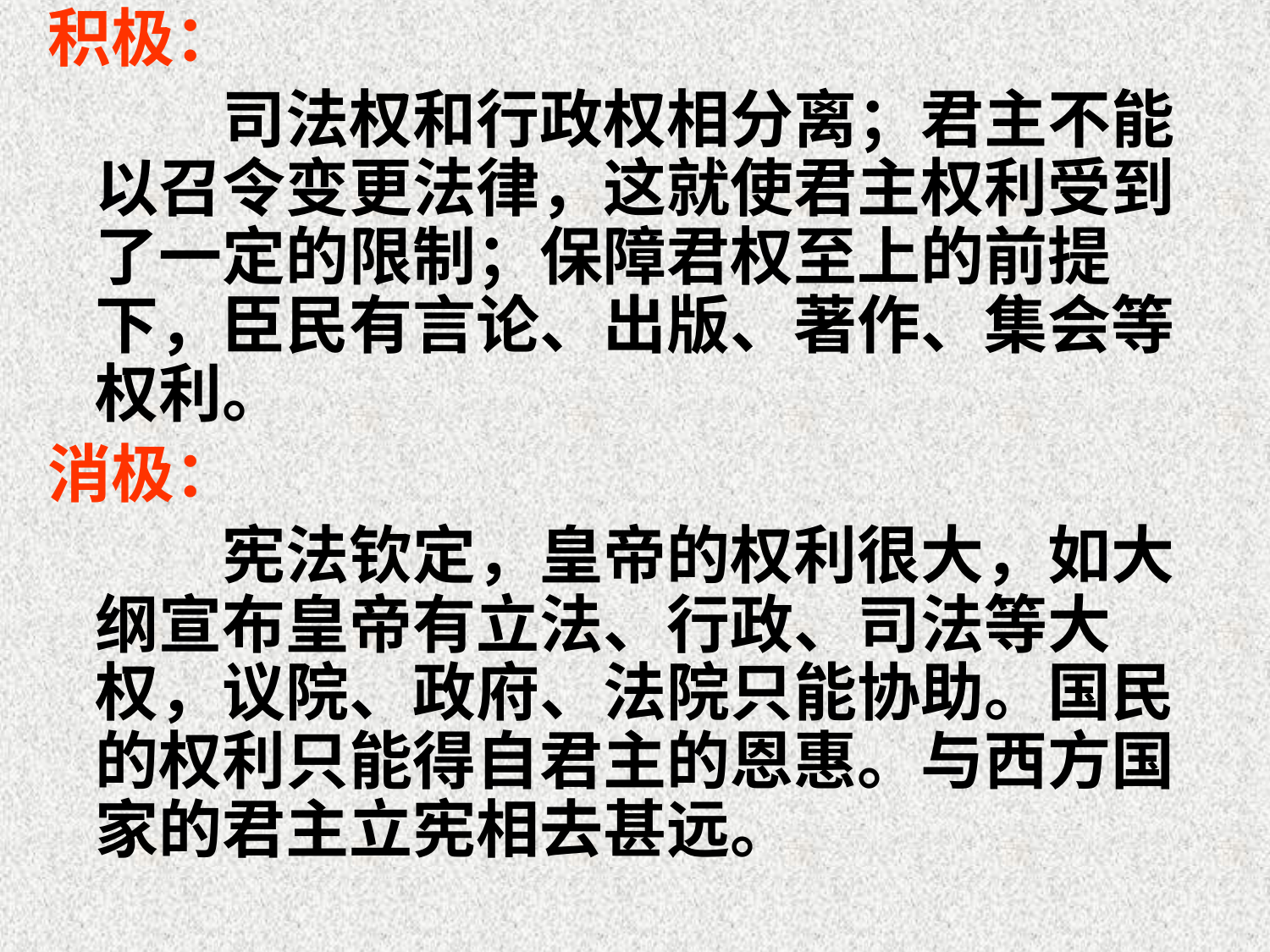

积极：
		司法权和行政权相分离；君主不能以召令变更法律，这就使君主权利受到了一定的限制；保障君权至上的前提下，臣民有言论、出版、著作、集会等权利。
消极：
		宪法钦定，皇帝的权利很大，如大纲宣布皇帝有立法、行政、司法等大权，议院、政府、法院只能协助。国民的权利只能得自君主的恩惠。与西方国家的君主立宪相去甚远。